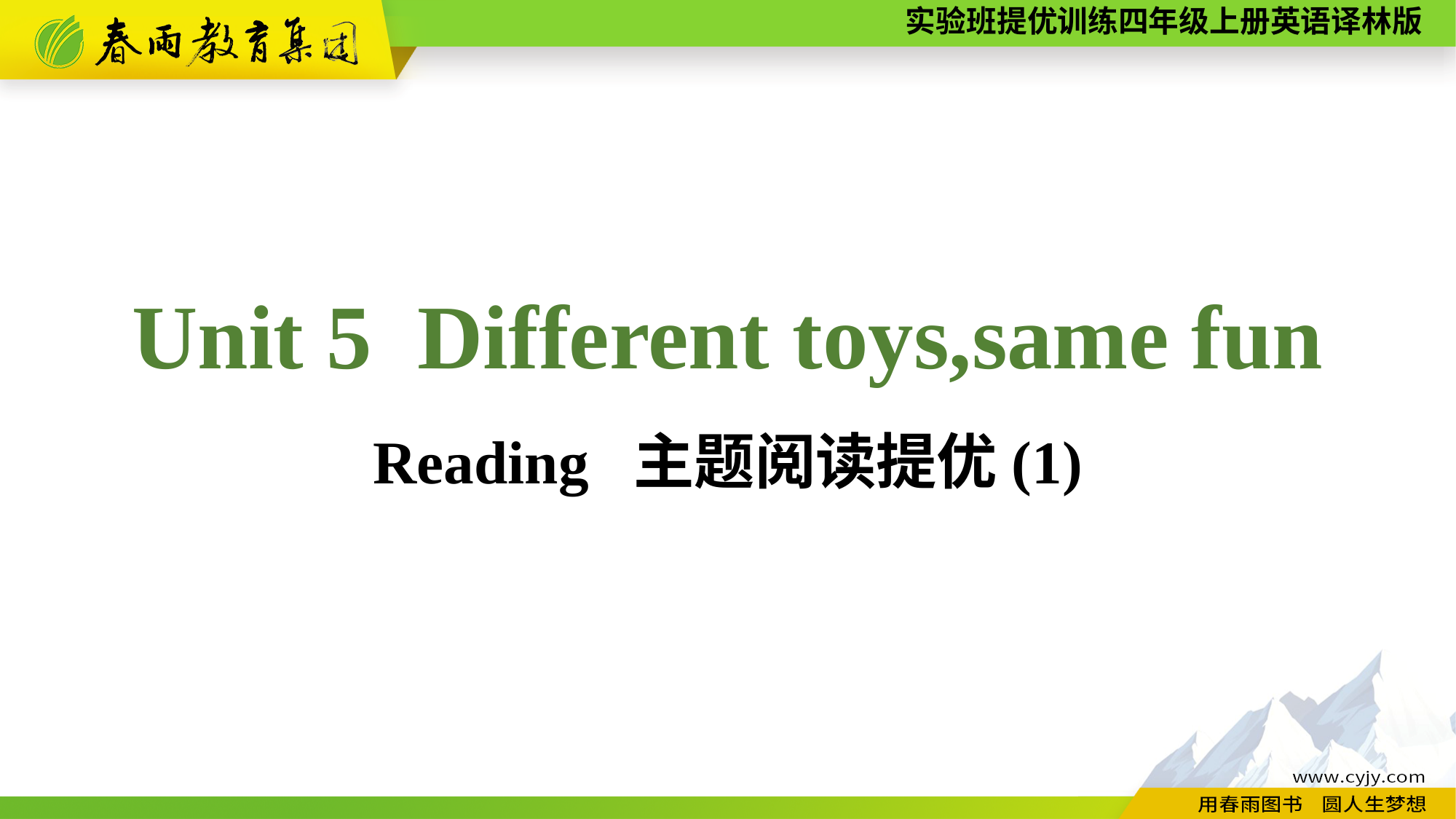

Unit 5  Different toys,same fun
Reading  主题阅读提优(1)